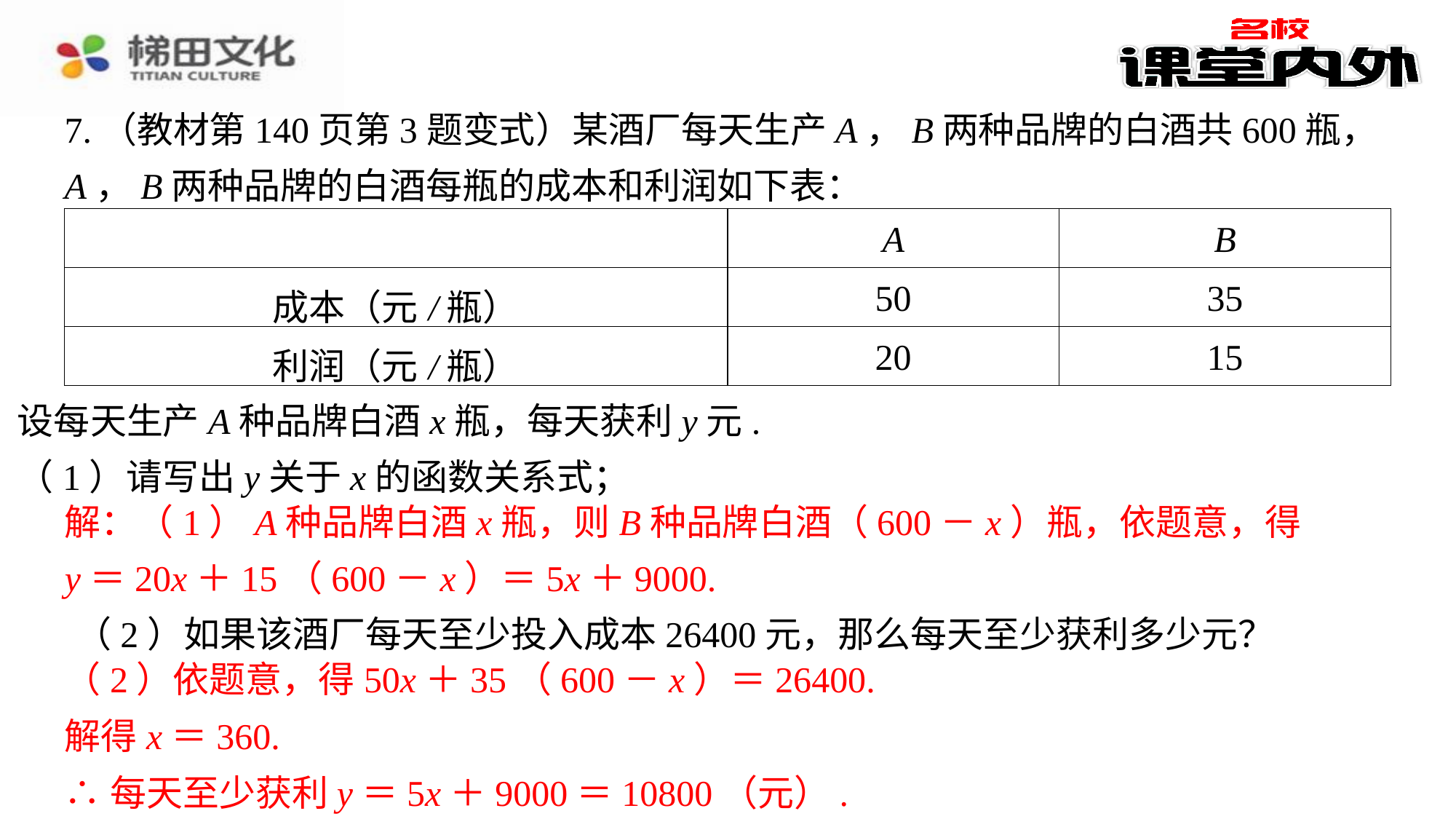

7.（教材第140页第3题变式）某酒厂每天生产A，B两种品牌的白酒共600瓶，A，B两种品牌的白酒每瓶的成本和利润如下表：
|  | A | B |
| --- | --- | --- |
| 成本（元/瓶） | 50 | 35 |
| 利润（元/瓶） | 20 | 15 |
设每天生产A种品牌白酒x瓶，每天获利y元.
（1）请写出y关于x的函数关系式；
解：（1）A种品牌白酒x瓶，则B种品牌白酒（600－x）瓶，依题意，得⁠
y＝20x＋15（600－x）＝5x＋9000.⁠
解：（1）A种品牌白酒x瓶，则B种品牌白酒（600－x）瓶，依题意，得
y＝20x＋15（600－x）＝5x＋9000.
（2）如果该酒厂每天至少投入成本26400元，那么每天至少获利多少元？
（2）依题意，得50x＋35（600－x）＝26400.
解得x＝360.
∴每天至少获利y＝5x＋9000＝10800（元）.